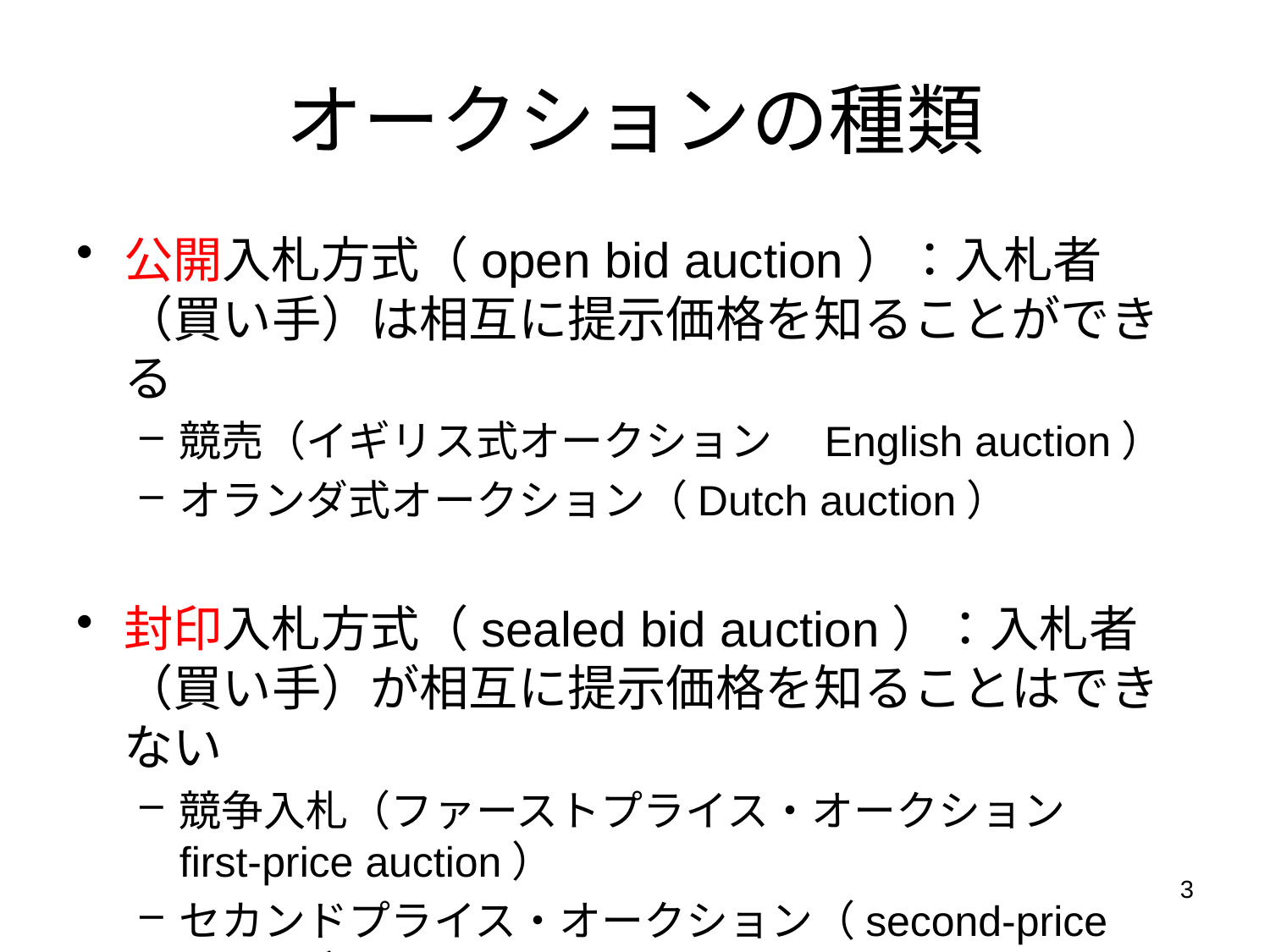

# オークションの種類
公開入札方式（open bid auction）：入札者（買い手）は相互に提示価格を知ることができる
競売（イギリス式オークション　English auction）
オランダ式オークション（Dutch auction）

封印入札方式（sealed bid auction）：入札者（買い手）が相互に提示価格を知ることはできない
競争入札（ファーストプライス・オークション　first-price auction）
セカンドプライス・オークション（second-price auction）
3